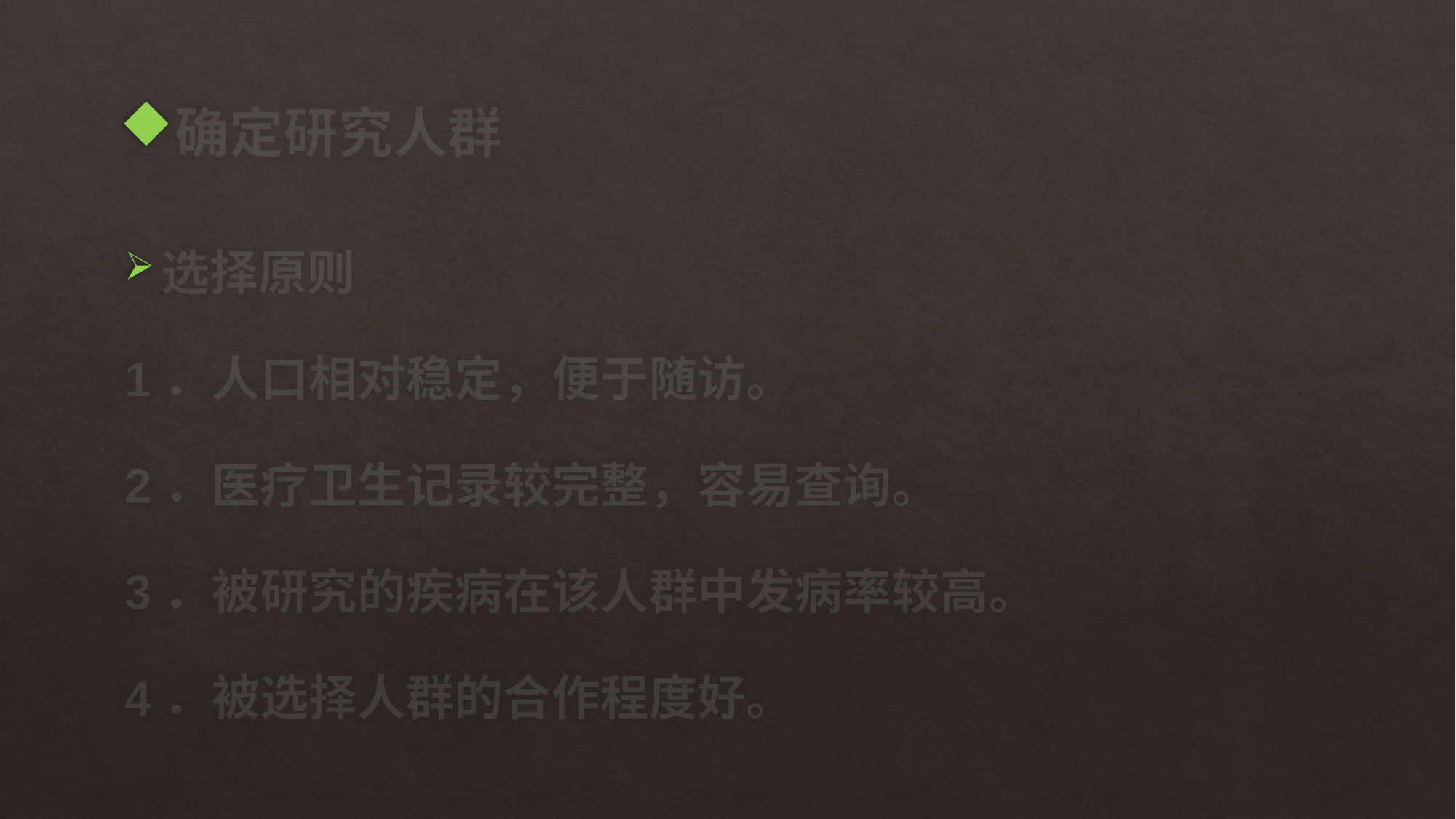

# 确定研究人群
选择原则
1．人口相对稳定，便于随访。
2．医疗卫生记录较完整，容易查询。
3．被研究的疾病在该人群中发病率较高。
4．被选择人群的合作程度好。